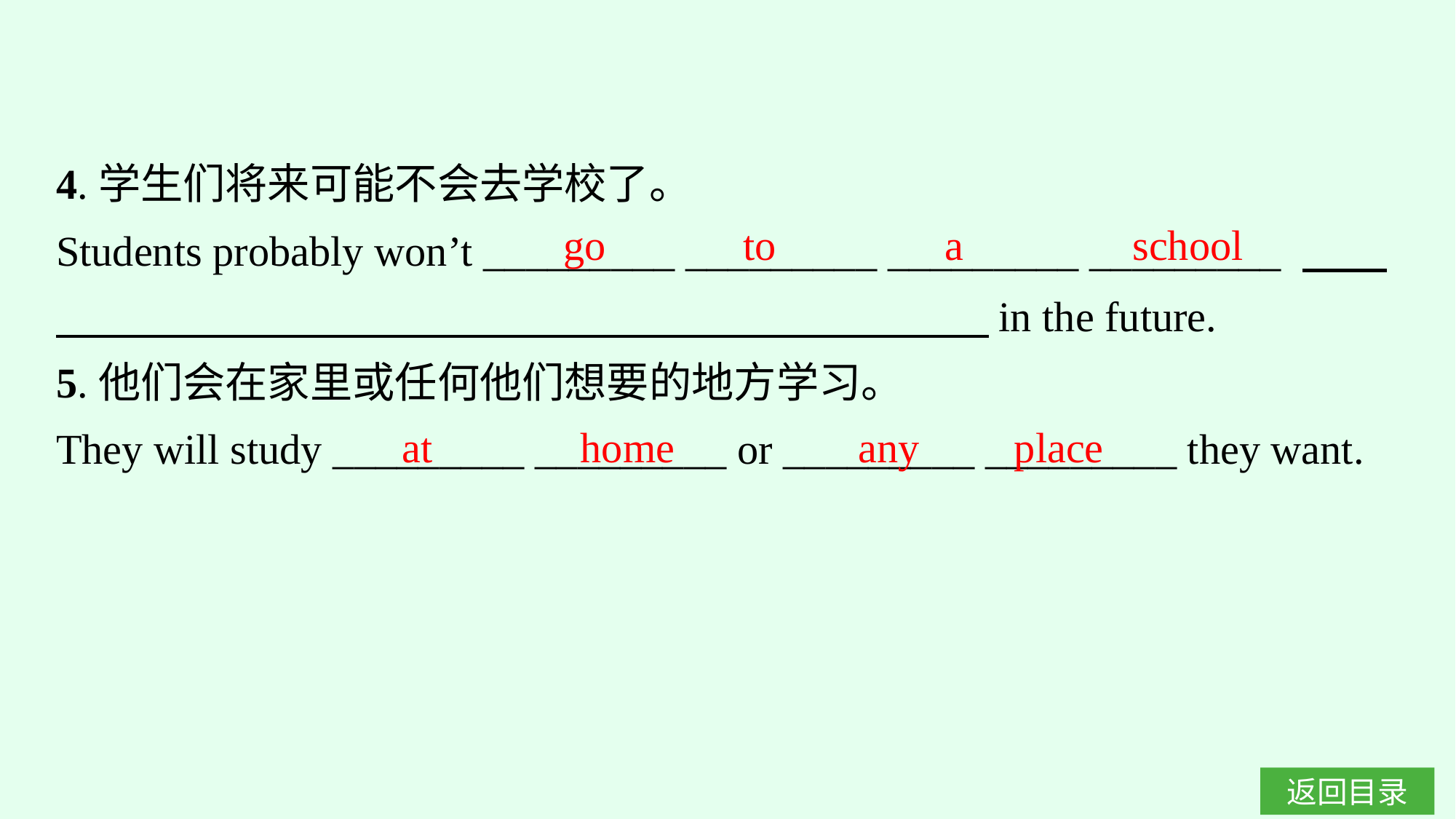

4.学生们将来可能不会去学校了。
Students probably won’t _________ _________ _________ _________ 　　　　　　　　　　　　　　　　　　　　　　　　in the future.
5.他们会在家里或任何他们想要的地方学习。
They will study _________ _________ or _________ _________ they want.
go             to                a                school
at              home
any         place